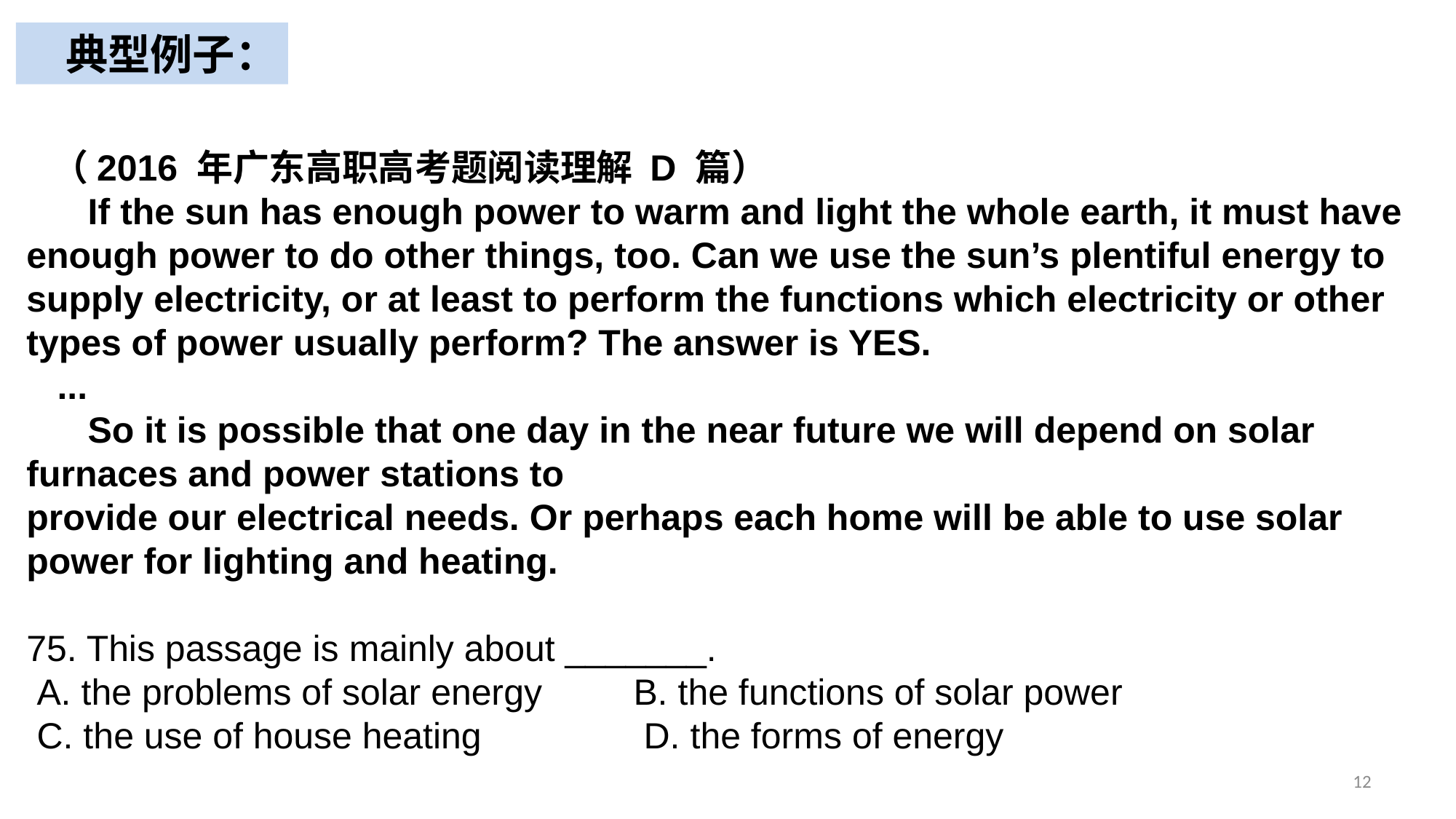

典型例子：
  （2016 年广东高职高考题阅读理解 D 篇）
      If the sun has enough power to warm and light the whole earth, it must have enough power to do other things, too. Can we use the sun’s plentiful energy to supply electricity, or at least to perform the functions which electricity or other types of power usually perform? The answer is YES.
   ...
      So it is possible that one day in the near future we will depend on solar furnaces and power stations to
provide our electrical needs. Or perhaps each home will be able to use solar power for lighting and heating.

75. This passage is mainly about _______.
 A. the problems of solar energy         B. the functions of solar power
 C. the use of house heating                D. the forms of energy
12